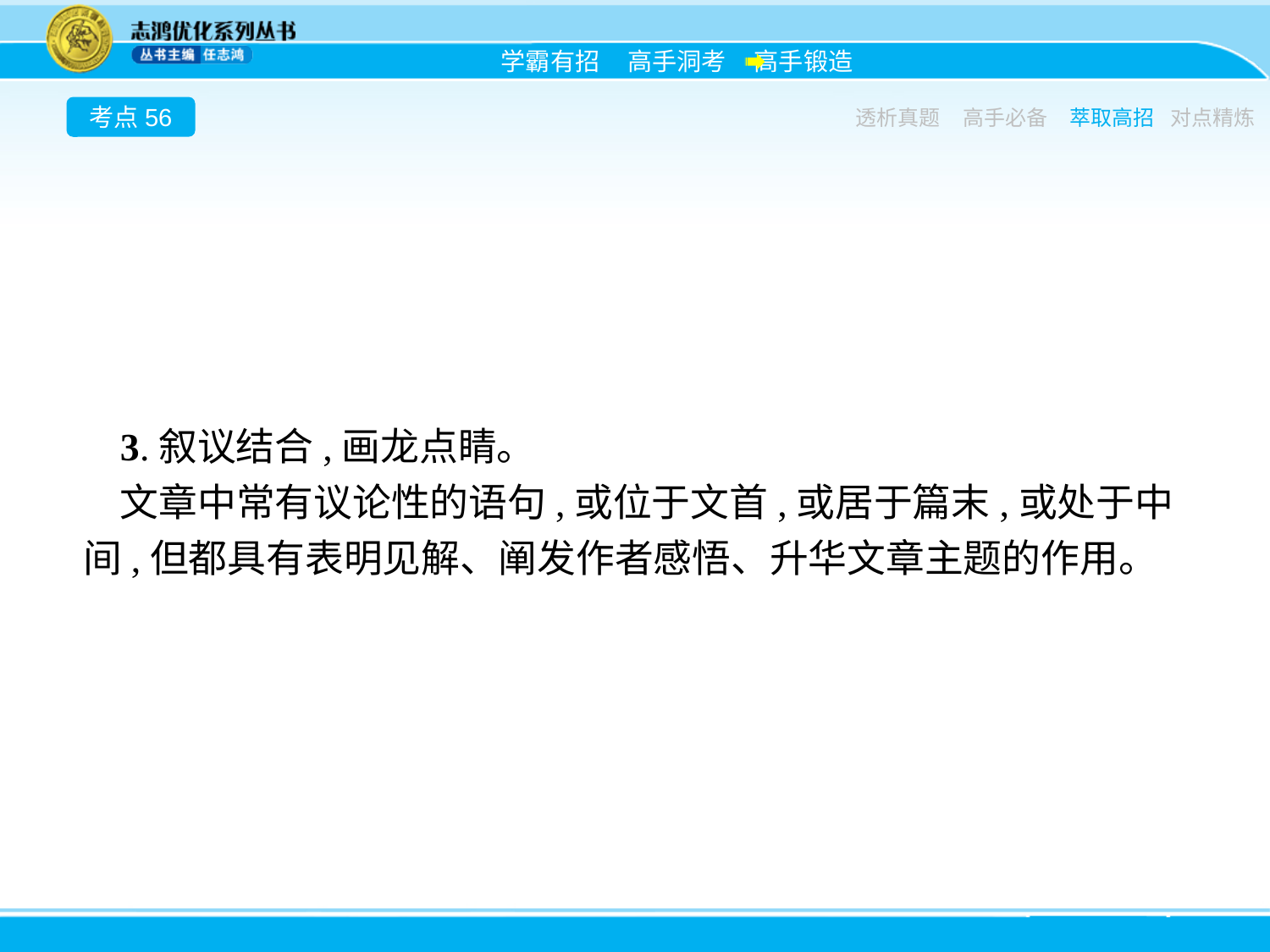

考点56
透析真题
高手必备
萃取高招
对点精炼
3.叙议结合,画龙点睛。
文章中常有议论性的语句,或位于文首,或居于篇末,或处于中间,但都具有表明见解、阐发作者感悟、升华文章主题的作用。